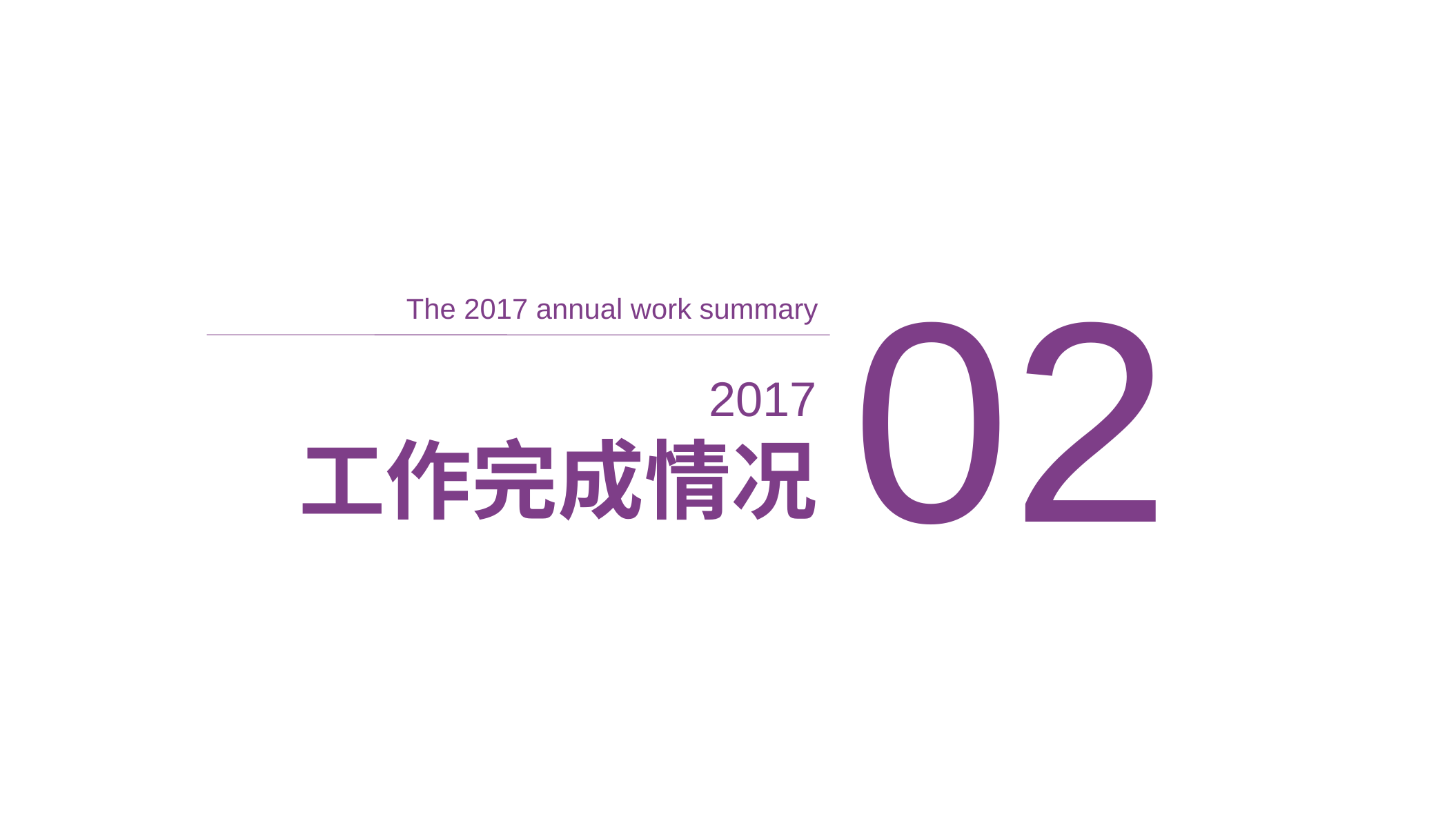

02
The 2017 annual work summary

2017
工作完成情况